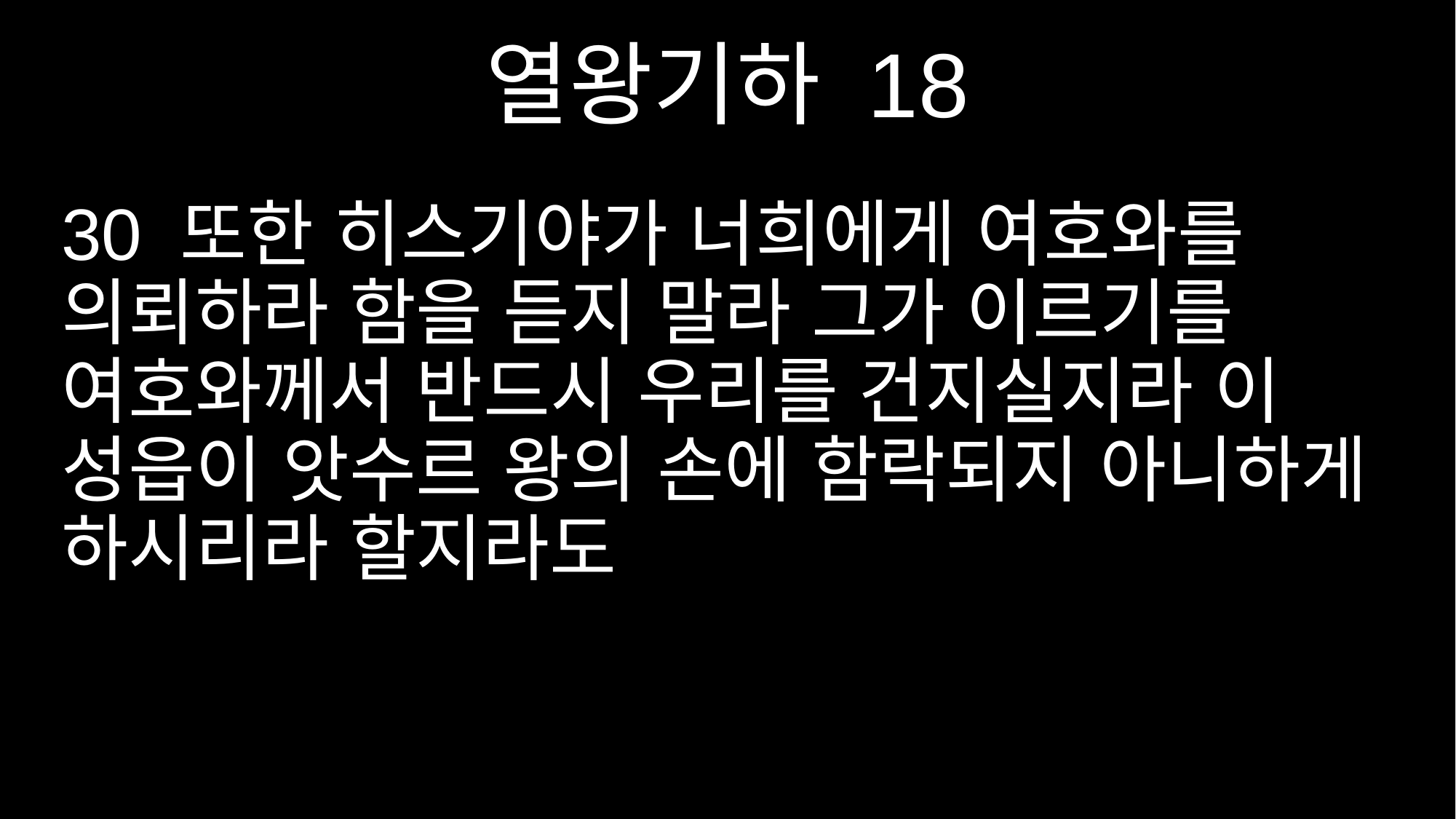

열왕기하 18
30 또한 히스기야가 너희에게 여호와를 의뢰하라 함을 듣지 말라 그가 이르기를 여호와께서 반드시 우리를 건지실지라 이 성읍이 앗수르 왕의 손에 함락되지 아니하게 하시리라 할지라도